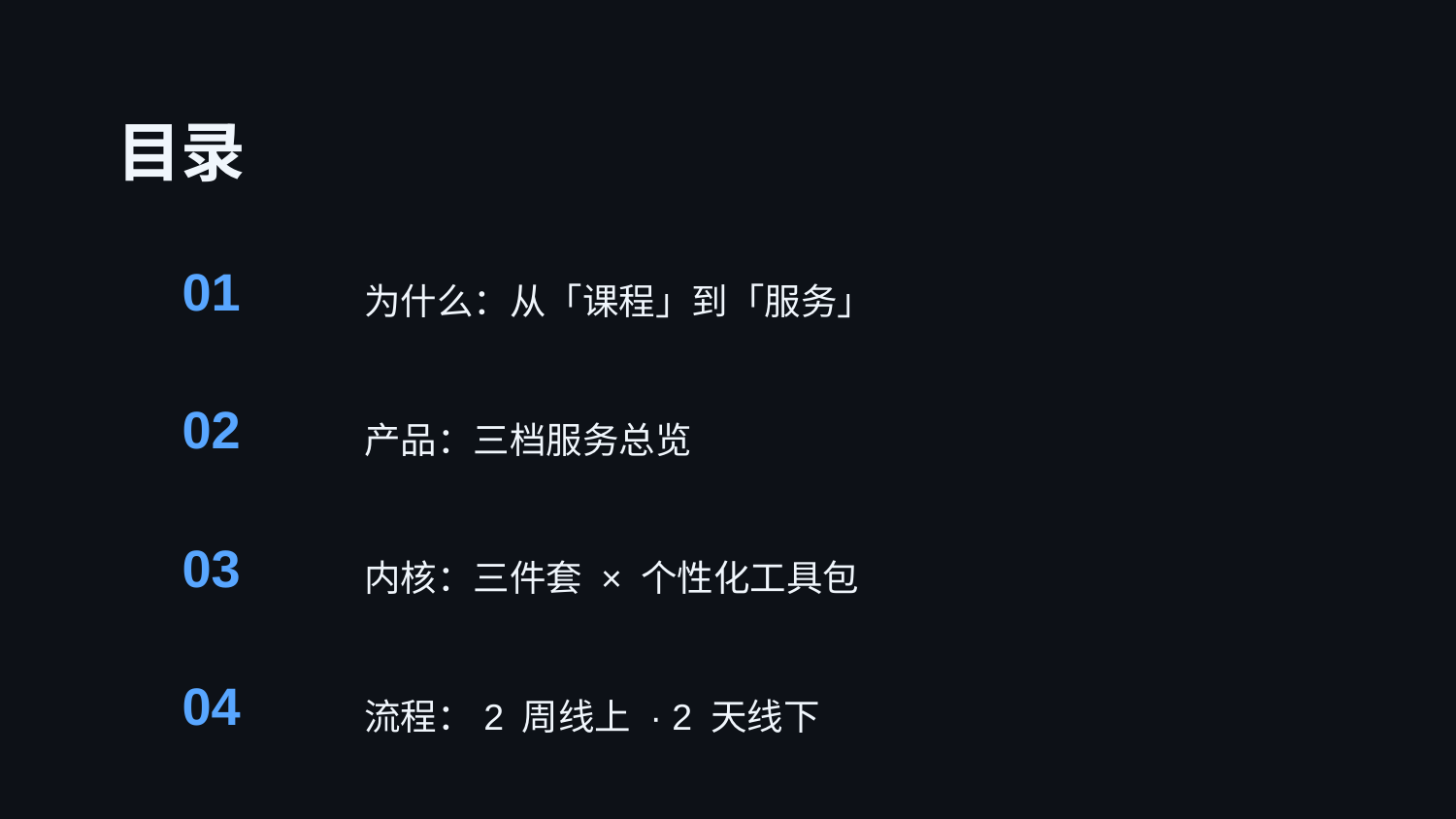

目录

01
为什么：从「课程」到「服务」
02
产品：三档服务总览
03
内核：三件套 × 个性化工具包
04
流程：2 周线上 · 2 天线下
05
落地：效果度量与运营节奏